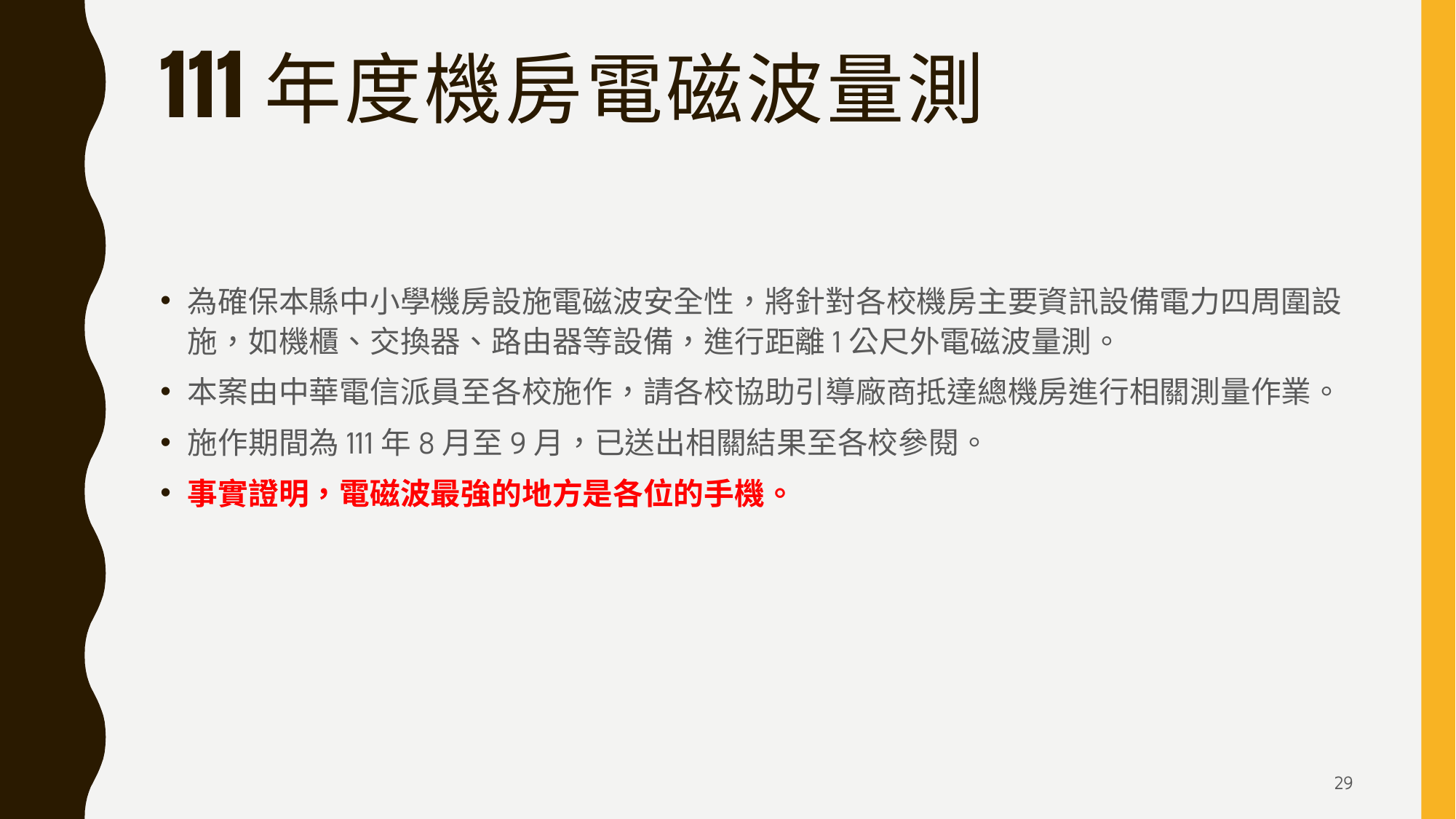

# 111年度機房電磁波量測
為確保本縣中小學機房設施電磁波安全性，將針對各校機房主要資訊設備電力四周圍設施，如機櫃、交換器、路由器等設備，進行距離1公尺外電磁波量測。
本案由中華電信派員至各校施作，請各校協助引導廠商抵達總機房進行相關測量作業。
施作期間為111年8月至9月，已送出相關結果至各校參閱。
事實證明，電磁波最強的地方是各位的手機。
29